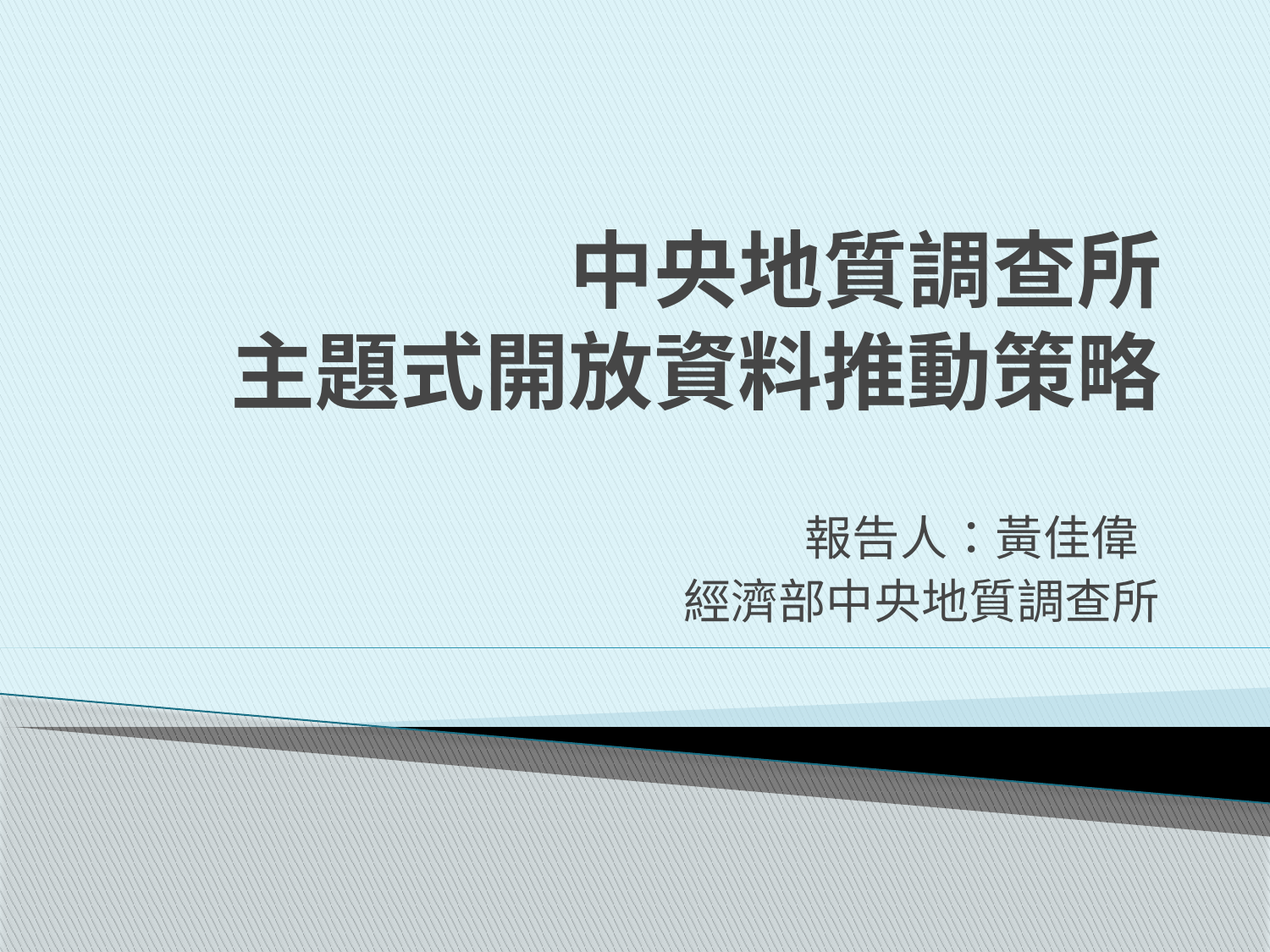

# 中央地質調查所 主題式開放資料推動策略
報告人：黃佳偉
經濟部中央地質調查所